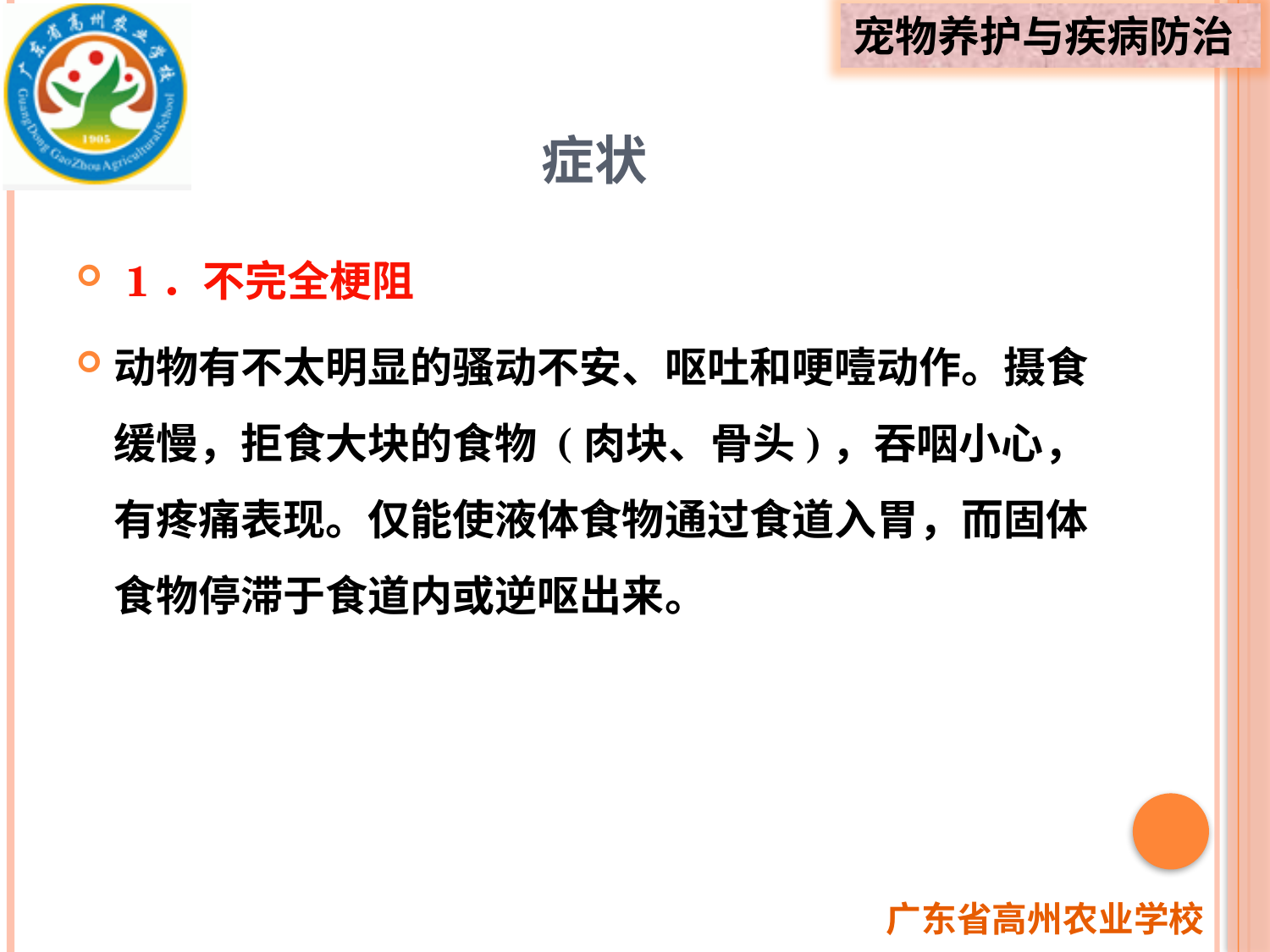

# 症状
 1．不完全梗阻
动物有不太明显的骚动不安、呕吐和哽噎动作。摄食缓慢，拒食大块的食物 (肉块、骨头)，吞咽小心，有疼痛表现。仅能使液体食物通过食道入胃，而固体食物停滞于食道内或逆呕出来。